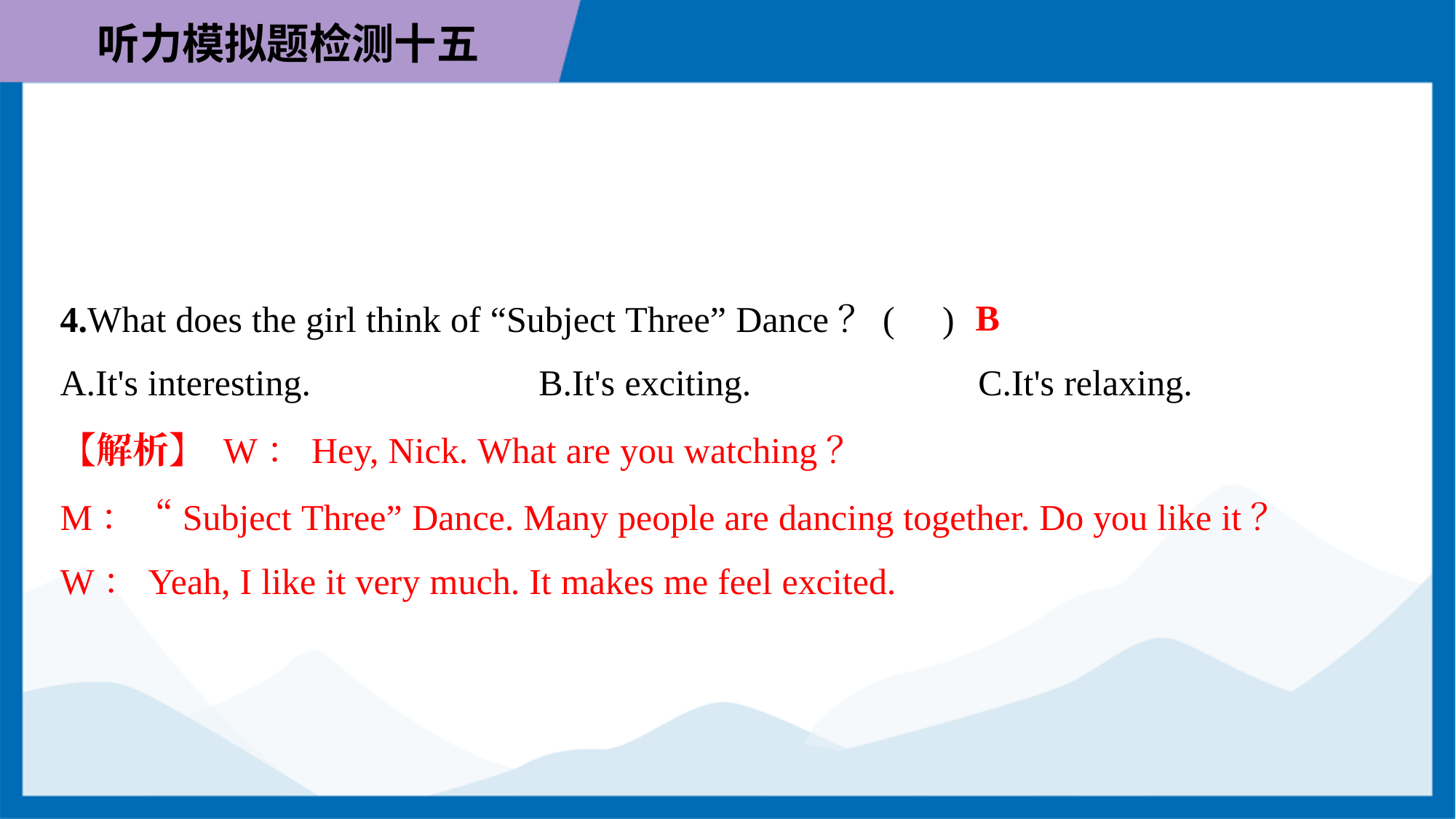

B
4.What does the girl think of “Subject Three” Dance？(     )
A.It's interesting.	B.It's exciting.	C.It's relaxing.
【解析】 W：Hey, Nick. What are you watching？
M：“Subject Three” Dance. Many people are dancing together. Do you like it？
W：Yeah, I like it very much. It makes me feel excited.